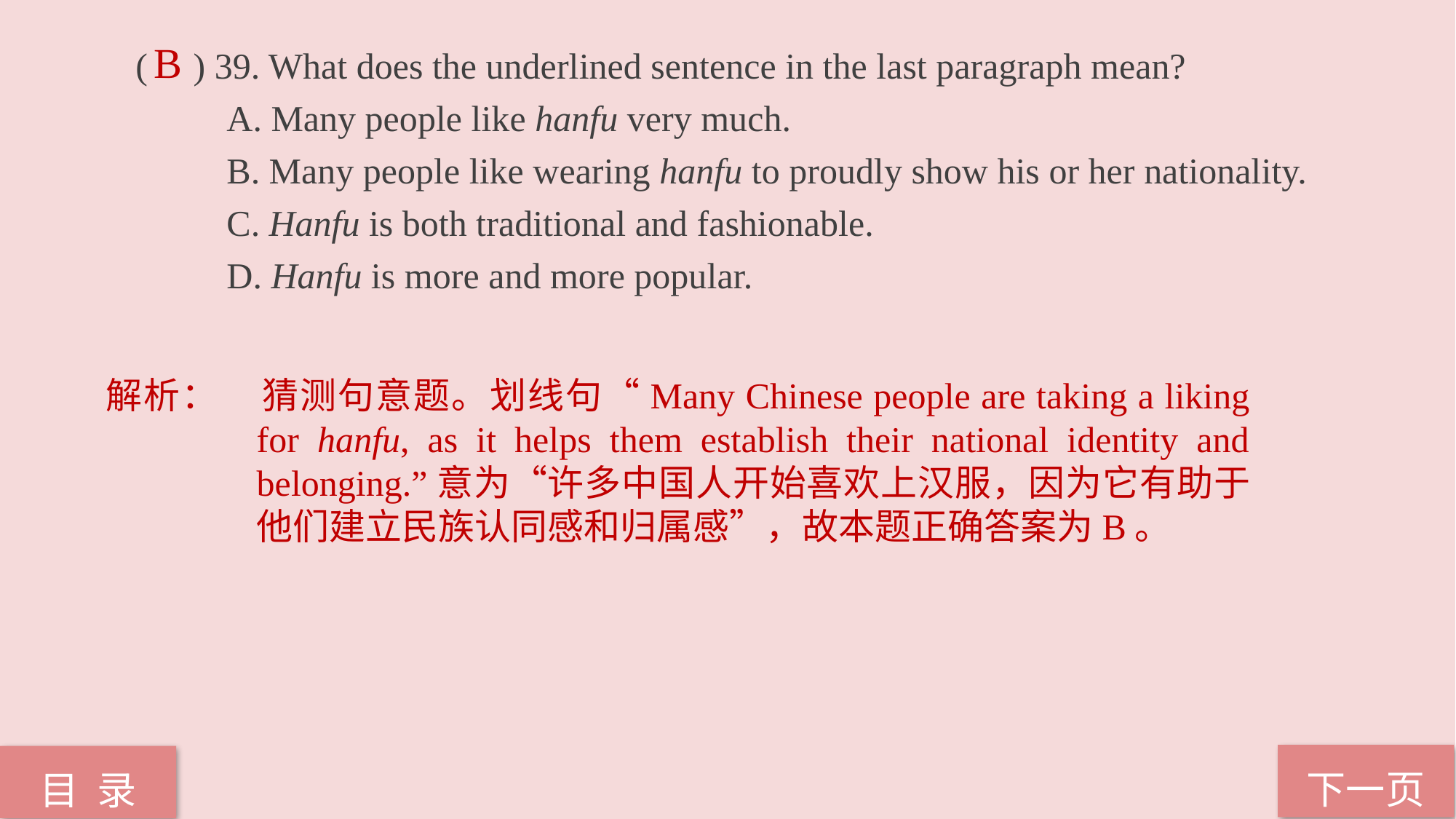

(     ) 39. What does the underlined sentence in the last paragraph mean?
          A. Many people like hanfu very much.
          B. Many people like wearing hanfu to proudly show his or her nationality.
          C. Hanfu is both traditional and fashionable.
          D. Hanfu is more and more popular.
B
解析：	猜测句意题。划线句“Many Chinese people are taking a liking for hanfu, as it helps them establish their national identity and belonging.”意为“许多中国人开始喜欢上汉服，因为它有助于他们建立民族认同感和归属感”，故本题正确答案为B。